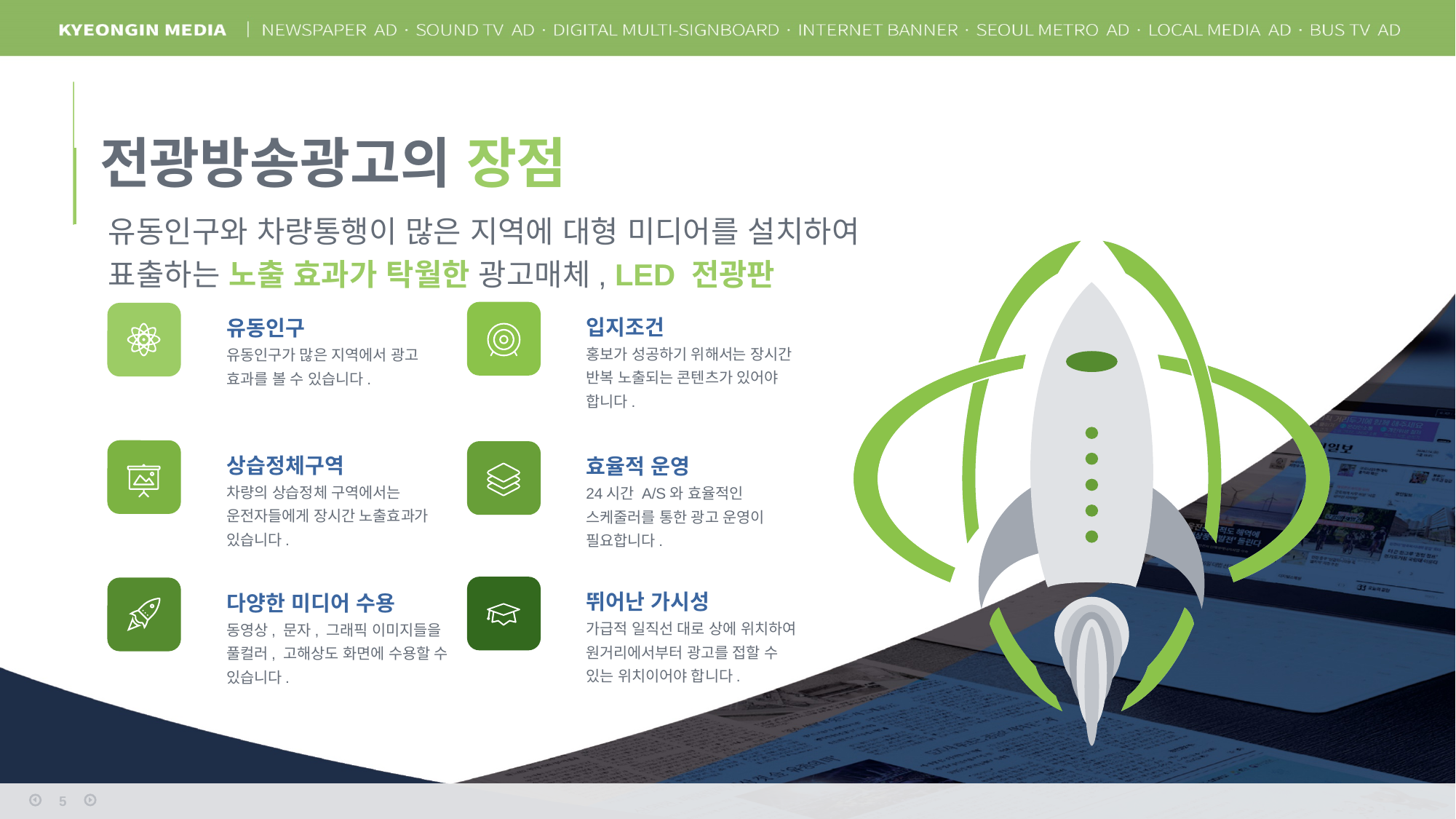

전광방송광고의 장점
유동인구와 차량통행이 많은 지역에 대형 미디어를 설치하여 표출하는 노출 효과가 탁월한 광고매체, LED 전광판

입지조건
홍보가 성공하기 위해서는 장시간 반복 노출되는 콘텐츠가 있어야 합니다.

유동인구
유동인구가 많은 지역에서 광고 효과를 볼 수 있습니다.

상습정체구역
차량의 상습정체 구역에서는 운전자들에게 장시간 노출효과가 있습니다.

효율적 운영
24시간 A/S와 효율적인 스케줄러를 통한 광고 운영이 필요합니다.

뛰어난 가시성
가급적 일직선 대로 상에 위치하여 원거리에서부터 광고를 접할 수 있는 위치이어야 합니다.

다양한 미디어 수용
동영상, 문자, 그래픽 이미지들을 풀컬러, 고해상도 화면에 수용할 수 있습니다.

5